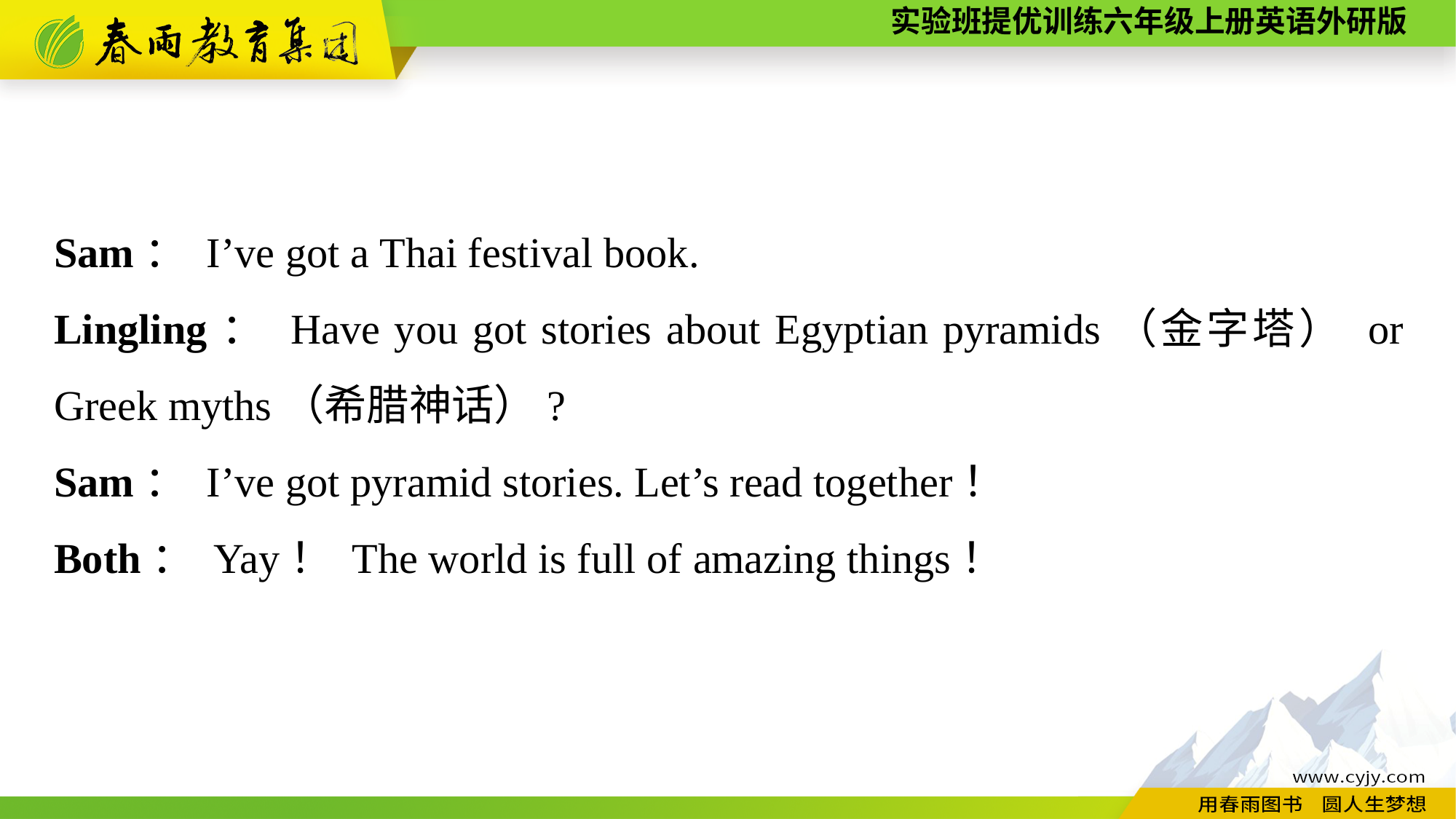

Sam： I’ve got a Thai festival book.
Lingling： Have you got stories about Egyptian pyramids（金字塔） or Greek myths（希腊神话）?
Sam： I’ve got pyramid stories. Let’s read together！
Both： Yay！ The world is full of amazing things！